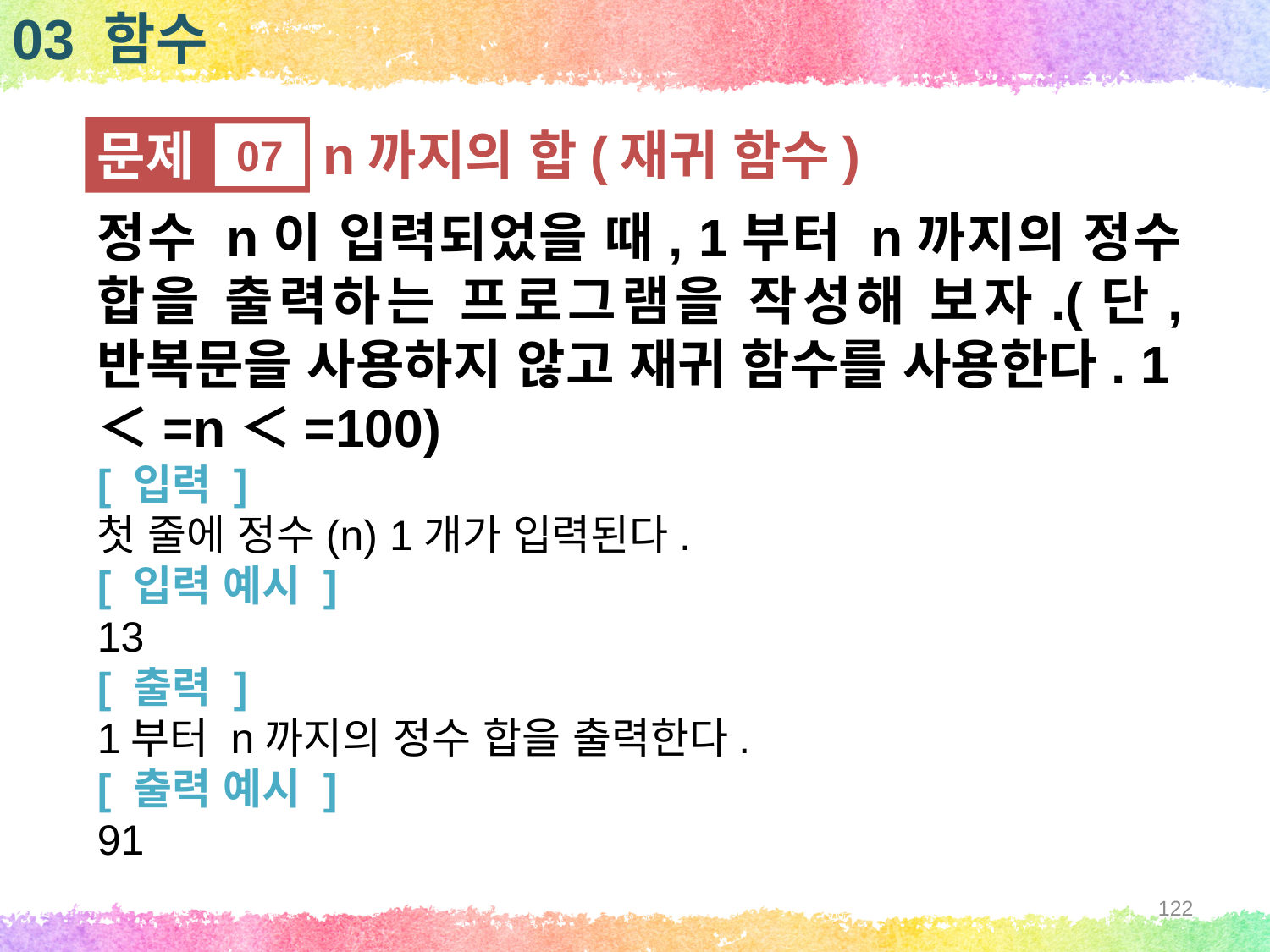

03 함수
문제
07
n까지의 합(재귀 함수)
정수 n이 입력되었을 때, 1부터 n까지의 정수 합을 출력하는 프로그램을 작성해 보자.(단, 반복문을 사용하지 않고 재귀 함수를 사용한다. 1＜=n＜=100)
[ 입력 ]
첫 줄에 정수(n) 1개가 입력된다.
[ 입력 예시 ]
13
[ 출력 ]
1부터 n까지의 정수 합을 출력한다.
[ 출력 예시 ]
91
122